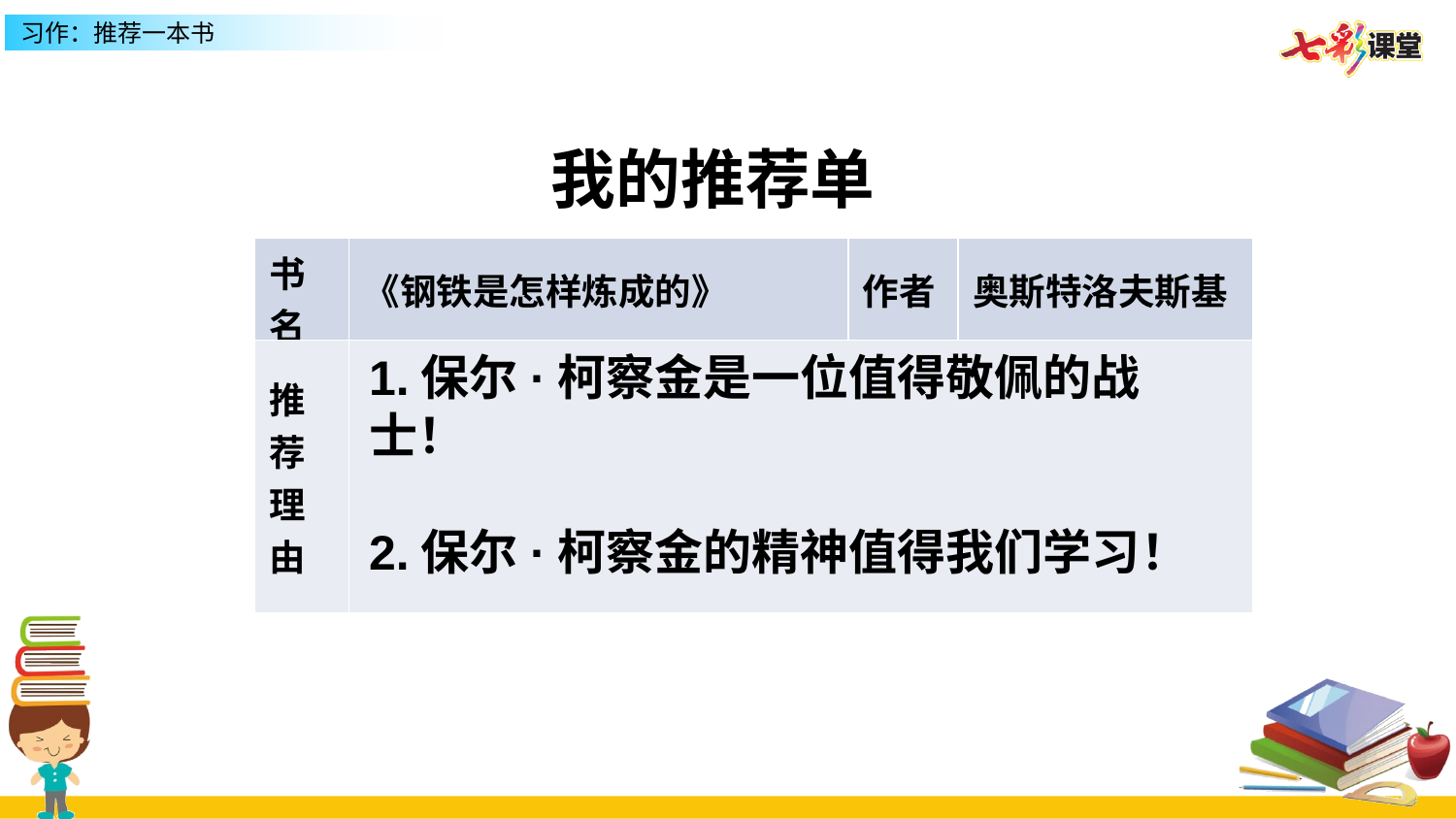

我的推荐单
| 书名 | 《钢铁是怎样炼成的》 | 作者 | 奥斯特洛夫斯基 |
| --- | --- | --- | --- |
| 推荐理由 |  |  |  |
1.保尔·柯察金是一位值得敬佩的战士！

2.保尔·柯察金的精神值得我们学习！